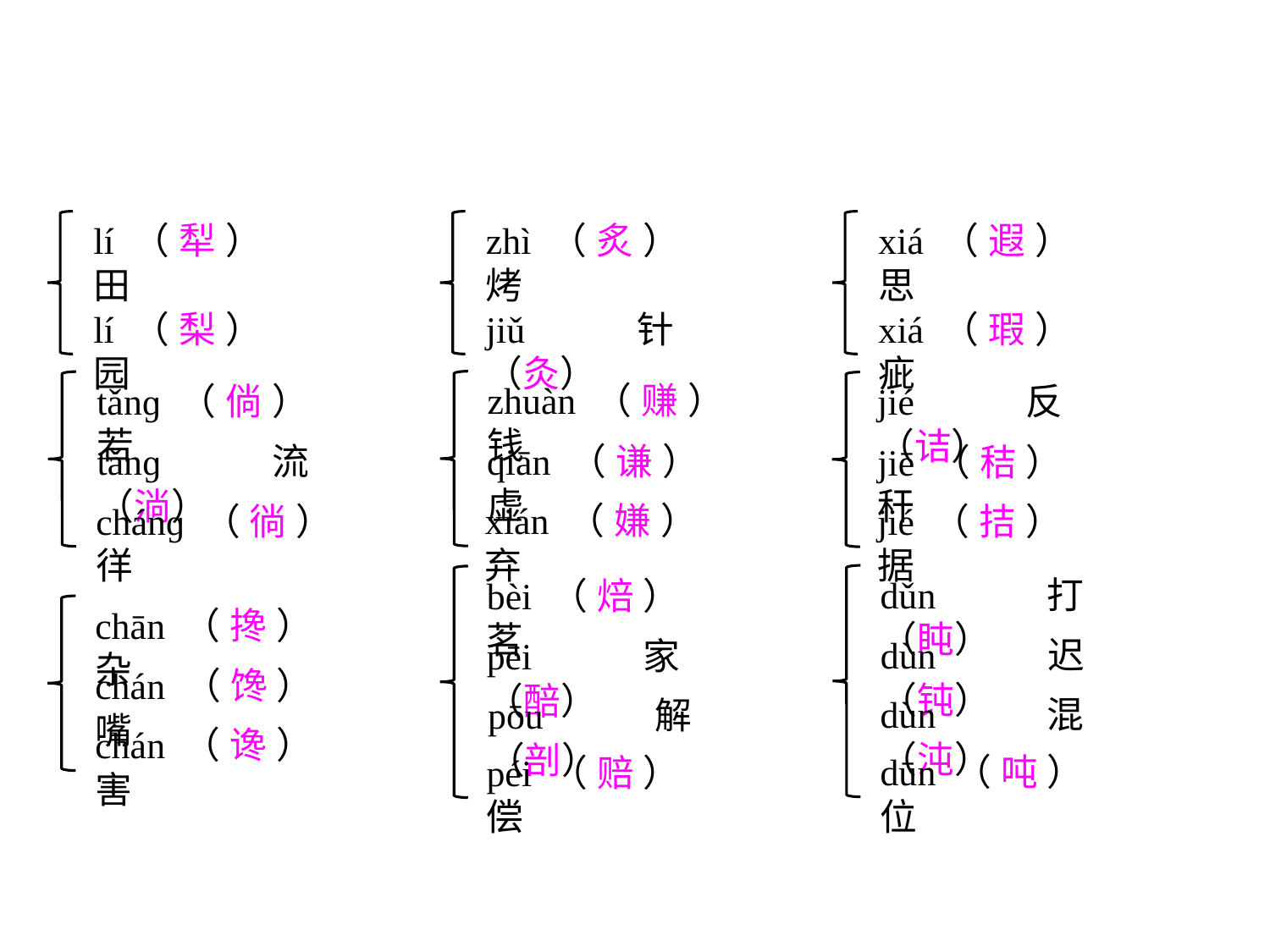

lí（犁）田
lí（梨）园

zhì（炙）烤
jiǔ针（灸）

xiá（遐）思
xiá（瑕）疵

zhuàn（赚）钱
qiān（谦）虚
xián（嫌）弃

tǎnɡ（倘）若
tǎnɡ流（淌）
chánɡ（徜）徉

jié反（诘）
jiē（秸）秆
jié（拮）据

dǔn打（盹）
dùn迟（钝）
dùn混（沌）
dūn（吨）位

bèi（焙）茗
pēi家（醅）
pōu解（剖）
péi（赔）偿

chān（搀）杂
chán（馋）嘴
chán（谗）害